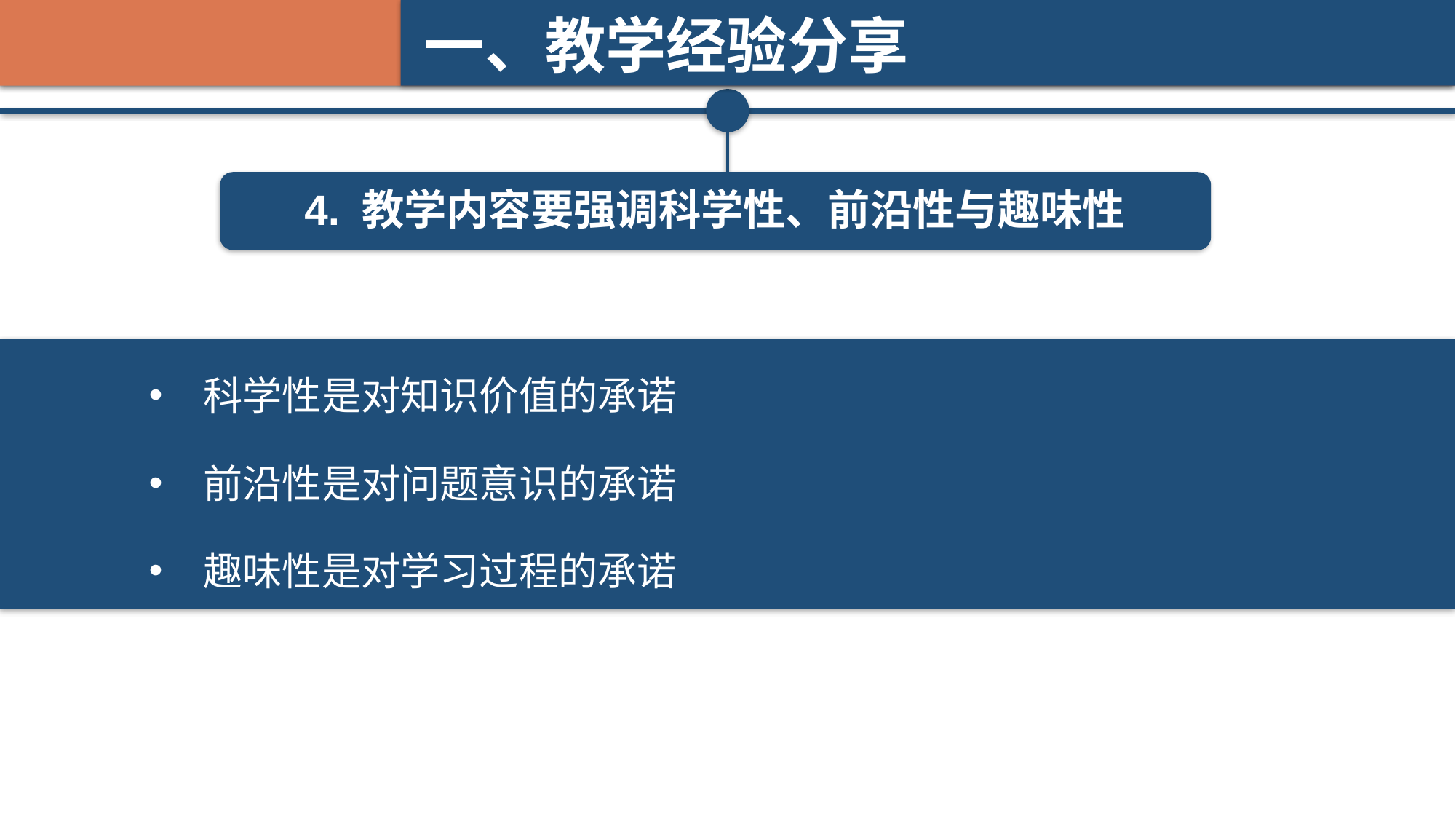

一、教学经验分享

4. 教学内容要强调科学性、前沿性与趣味性

科学性是对知识价值的承诺
前沿性是对问题意识的承诺
趣味性是对学习过程的承诺
新闻逻辑